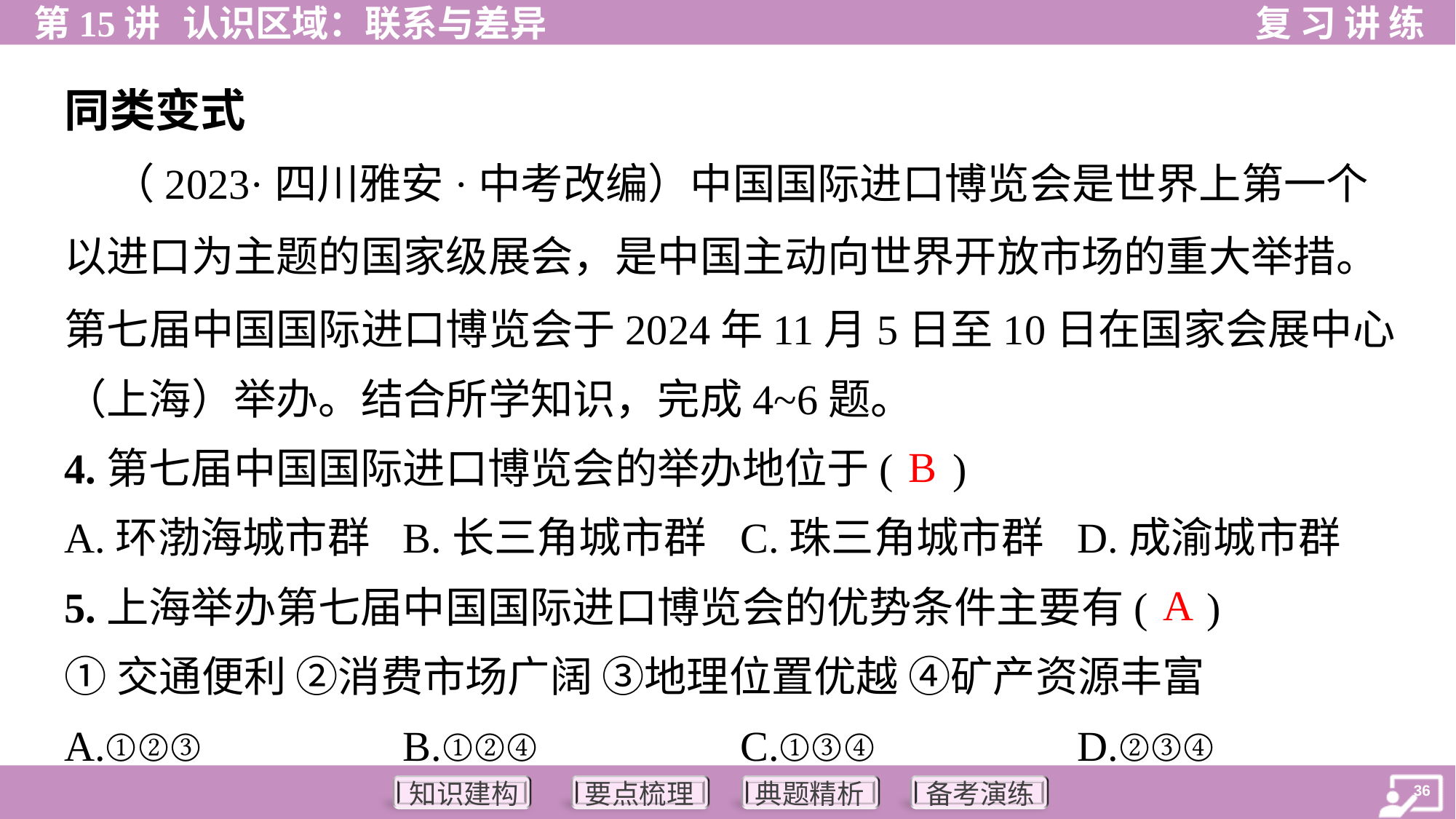

同类变式
    （2023·四川雅安·中考改编）中国国际进口博览会是世界上第一个
以进口为主题的国家级展会，是中国主动向世界开放市场的重大举措。
第七届中国国际进口博览会于2024年11月5日至10日在国家会展中心
（上海）举办。结合所学知识，完成4~6题。
B
4.第七届中国国际进口博览会的举办地位于(     )
A.环渤海城市群	B.长三角城市群	C.珠三角城市群	D.成渝城市群
A
5.上海举办第七届中国国际进口博览会的优势条件主要有(     )
①交通便利 ②消费市场广阔 ③地理位置优越 ④矿产资源丰富
A.①②③	B.①②④	C.①③④	D.②③④